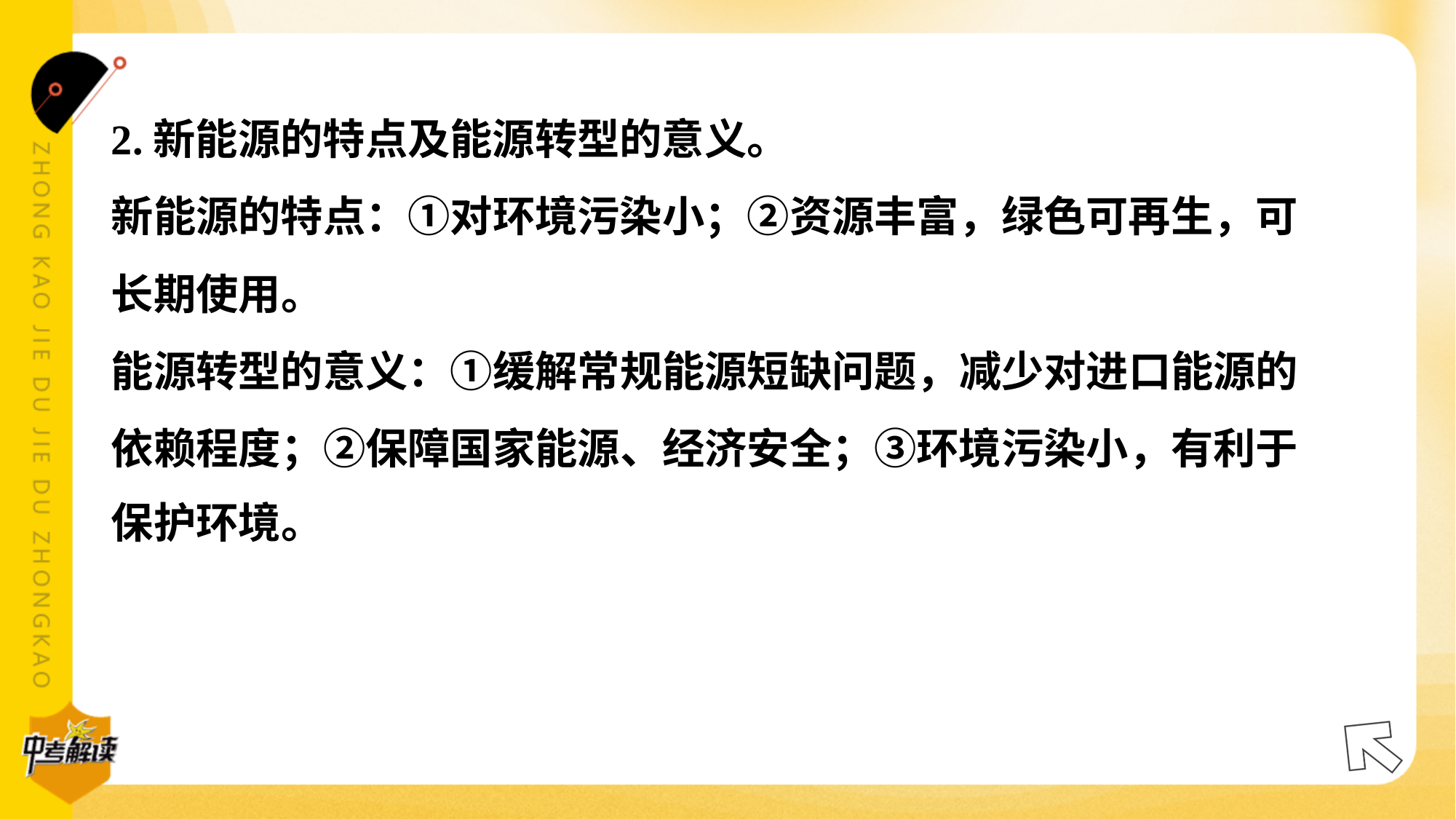

2.新能源的特点及能源转型的意义。
新能源的特点：①对环境污染小；②资源丰富，绿色可再生，可
长期使用。
能源转型的意义：①缓解常规能源短缺问题，减少对进口能源的
依赖程度；②保障国家能源、经济安全；③环境污染小，有利于
保护环境。